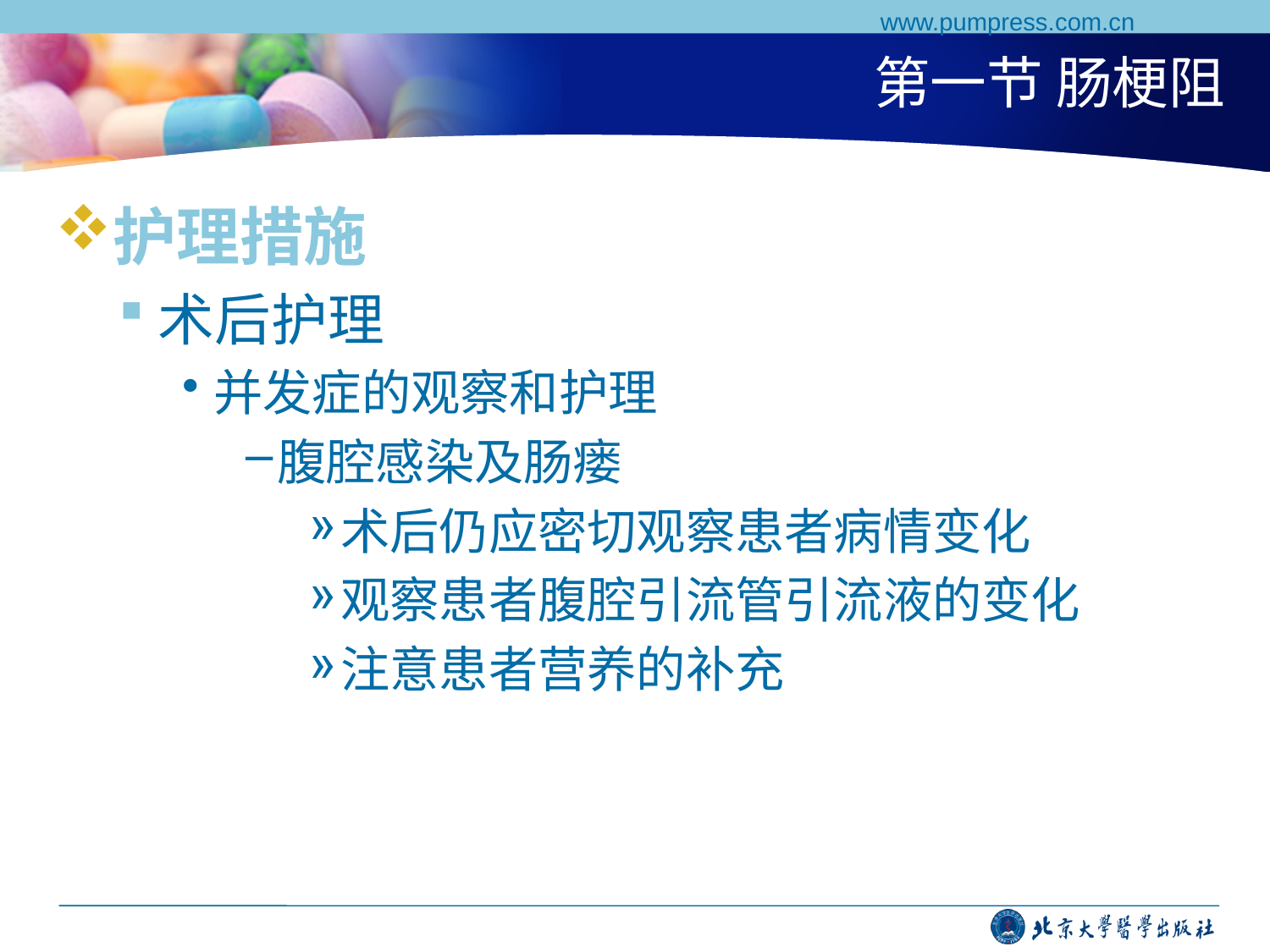

www.pumpress.com.cn
# 第一节 肠梗阻
护理措施
术后护理
并发症的观察和护理
腹腔感染及肠瘘
术后仍应密切观察患者病情变化
观察患者腹腔引流管引流液的变化
注意患者营养的补充